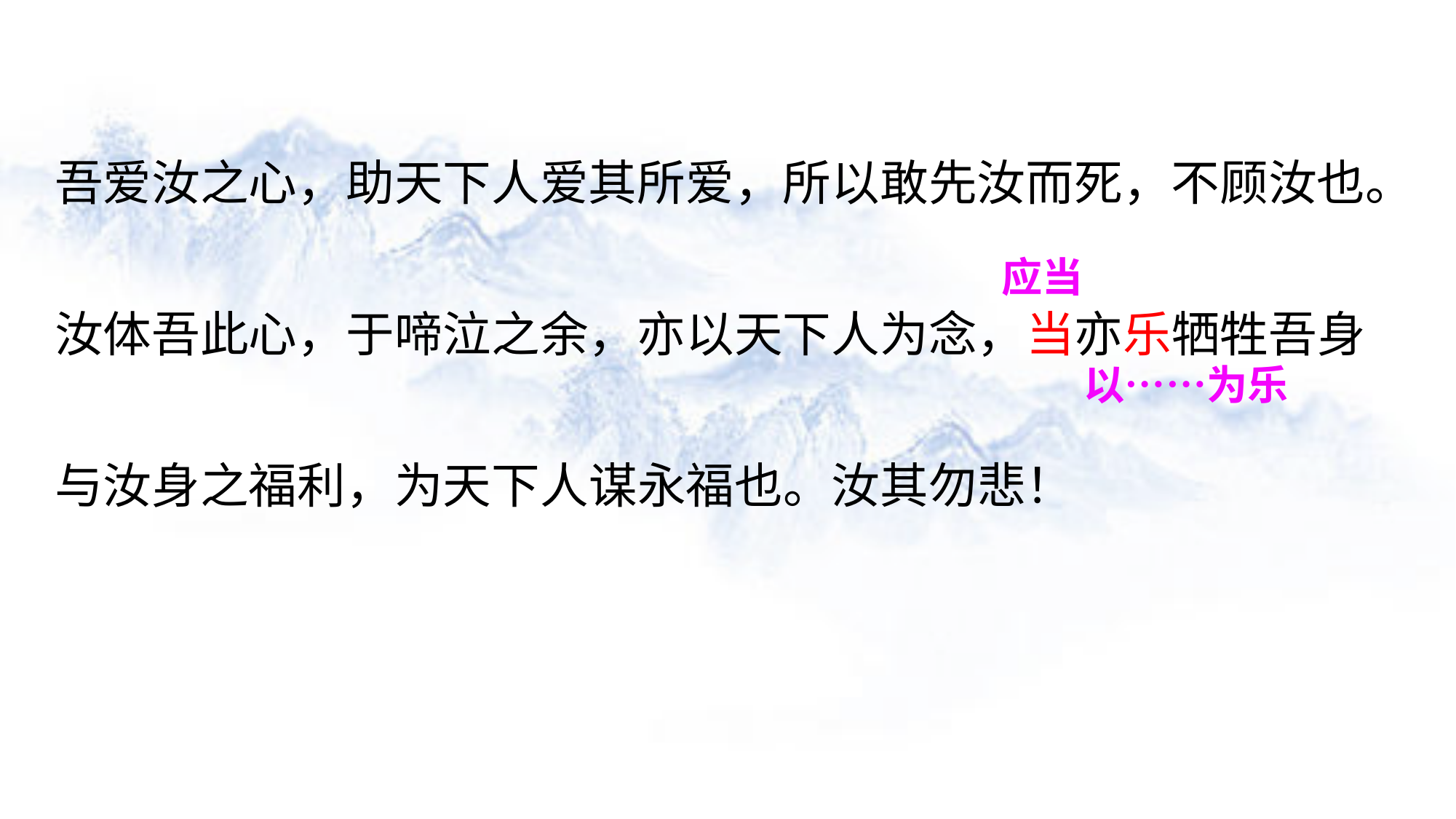

吾爱汝之心，助天下人爱其所爱，所以敢先汝而死，不顾汝也。

汝体吾此心，于啼泣之余，亦以天下人为念，当亦乐牺牲吾身

与汝身之福利，为天下人谋永福也。汝其勿悲！
应当
以……为乐